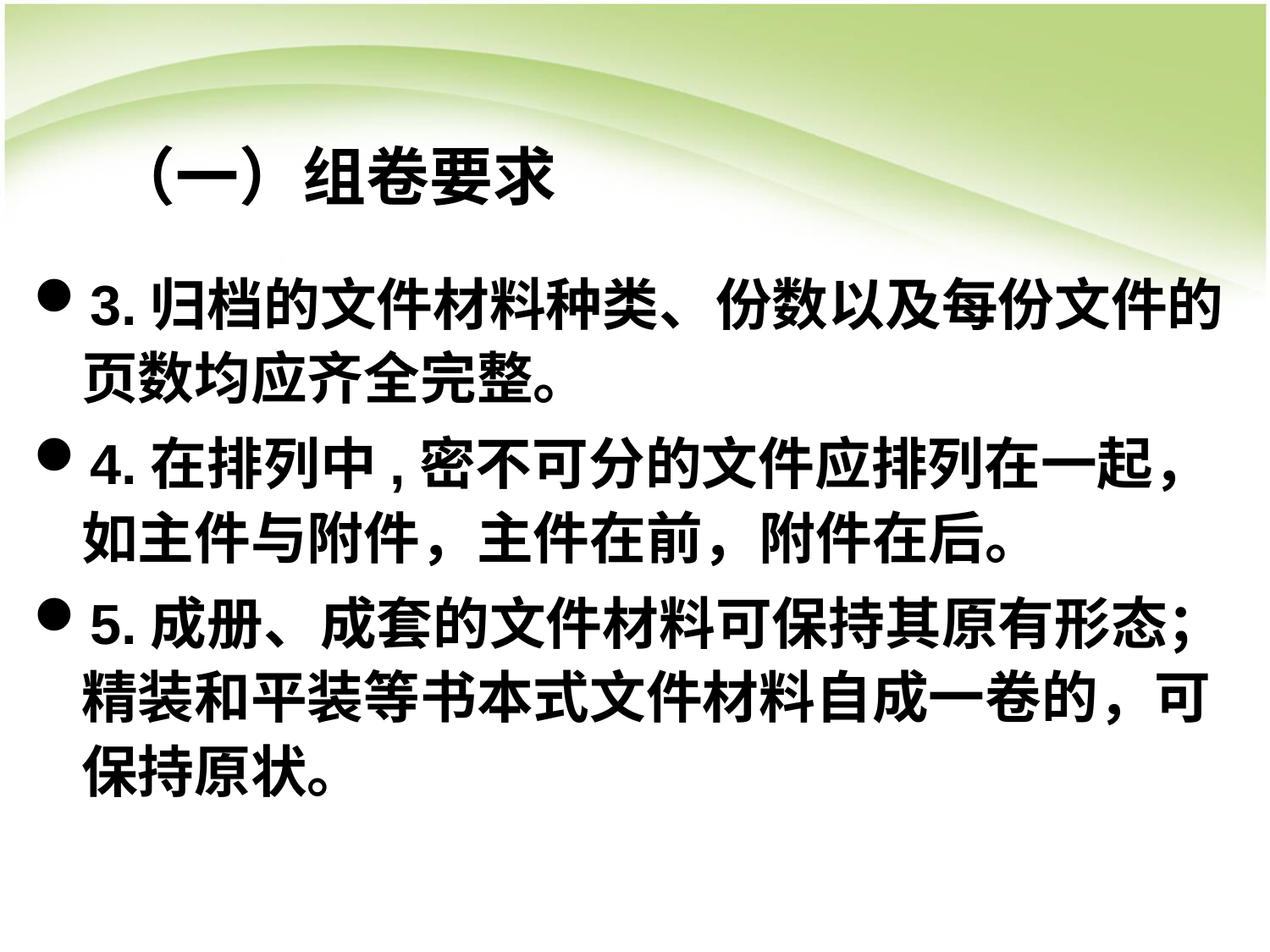

#
 （一）组卷要求
3.归档的文件材料种类、份数以及每份文件的页数均应齐全完整。
4.在排列中,密不可分的文件应排列在一起，如主件与附件，主件在前，附件在后。
5.成册、成套的文件材料可保持其原有形态；精装和平装等书本式文件材料自成一卷的，可保持原状。